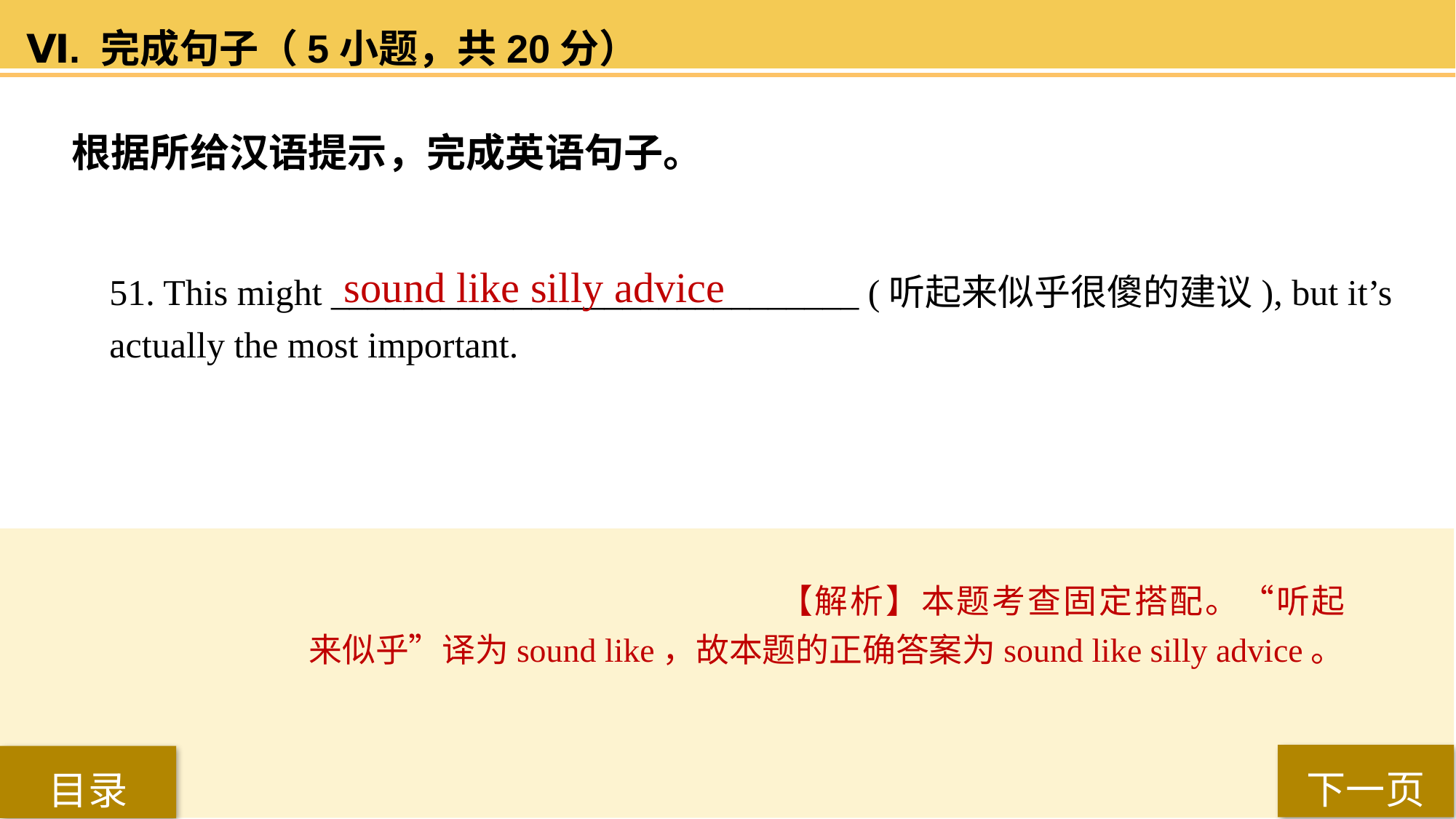

Ⅵ. 完成句子（5小题，共20分）
根据所给汉语提示，完成英语句子。
51. This might _____________________________ (听起来似乎很傻的建议), but it’s
actually the most important.
sound like silly advice
【解析】本题考查固定搭配。“听起来似乎”译为sound like，故本题的正确答案为sound like silly advice。